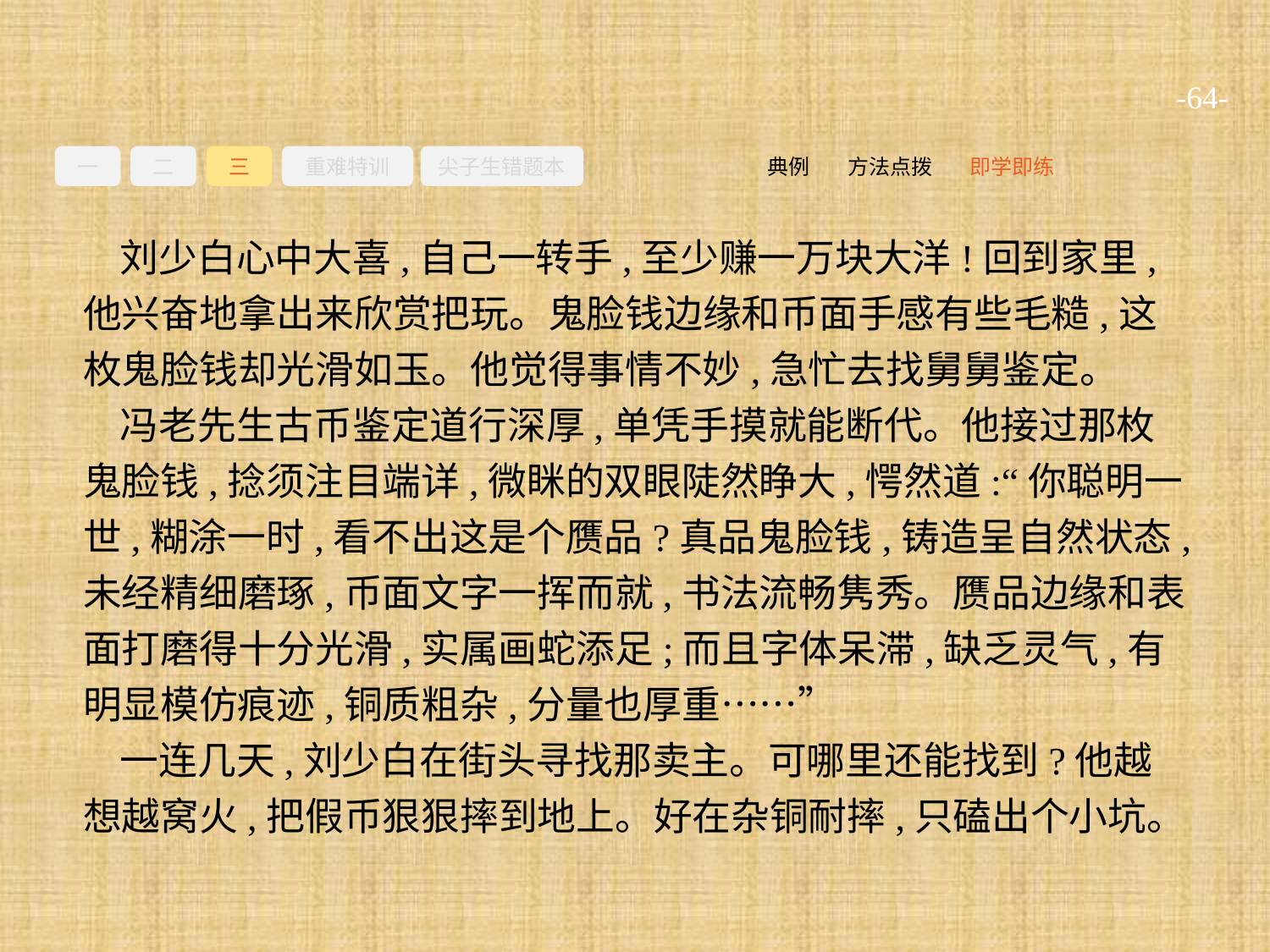

-64-
一
二
三
重难特训
尖子生错题本
即学即练
方法点拨
典例
刘少白心中大喜,自己一转手,至少赚一万块大洋!回到家里,他兴奋地拿出来欣赏把玩。鬼脸钱边缘和币面手感有些毛糙,这枚鬼脸钱却光滑如玉。他觉得事情不妙,急忙去找舅舅鉴定。
冯老先生古币鉴定道行深厚,单凭手摸就能断代。他接过那枚鬼脸钱,捻须注目端详,微眯的双眼陡然睁大,愕然道:“你聪明一世,糊涂一时,看不出这是个赝品?真品鬼脸钱,铸造呈自然状态,未经精细磨琢,币面文字一挥而就,书法流畅隽秀。赝品边缘和表面打磨得十分光滑,实属画蛇添足;而且字体呆滞,缺乏灵气,有明显模仿痕迹,铜质粗杂,分量也厚重……”
一连几天,刘少白在街头寻找那卖主。可哪里还能找到?他越想越窝火,把假币狠狠摔到地上。好在杂铜耐摔,只磕出个小坑。